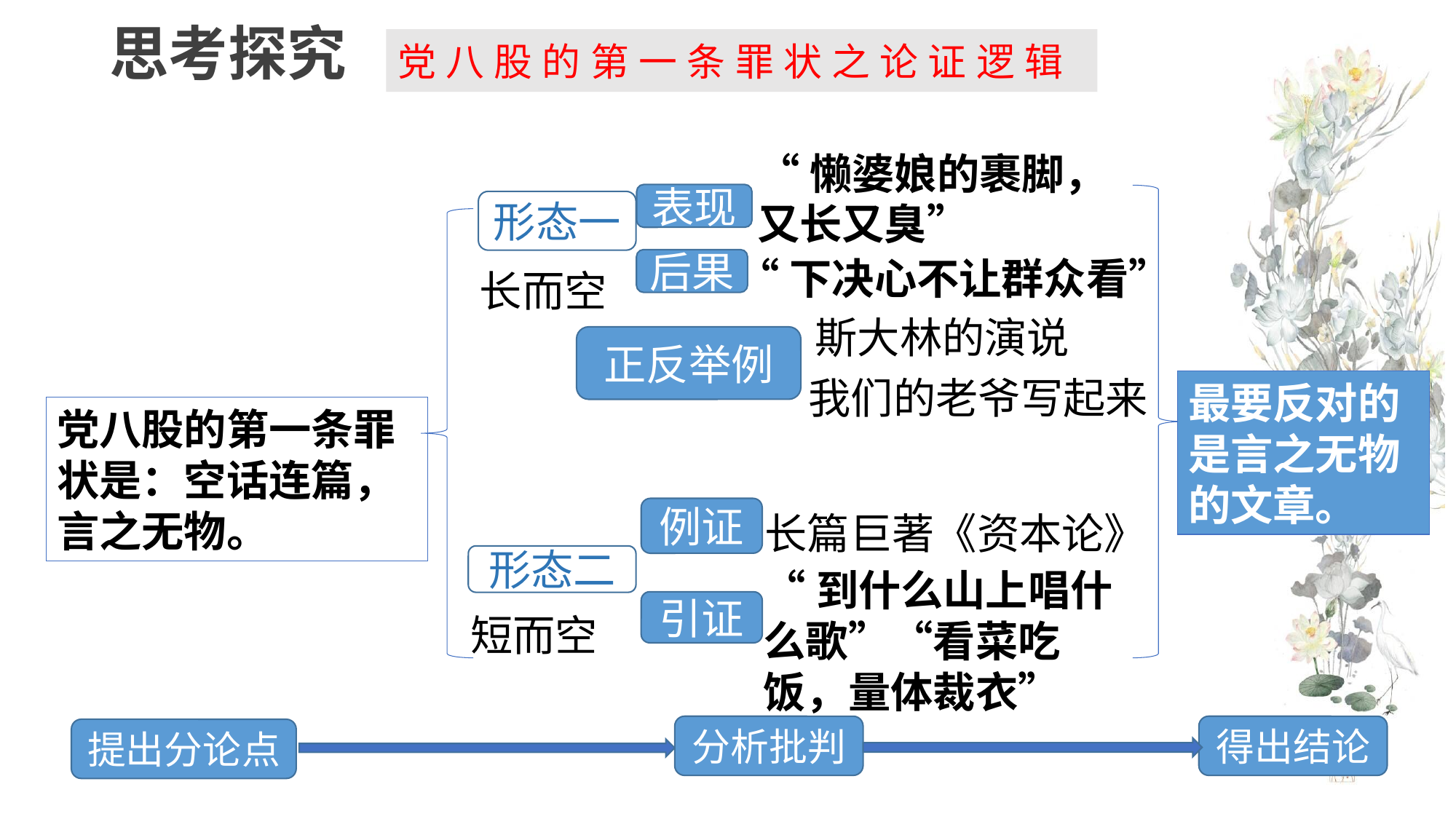

思考探究
# 党八股的第一条罪状之论证逻辑
“懒婆娘的裹脚，又长又臭”
表现

形态一

“下决心不让群众看”
后果
长而空
斯大林的演说
正反举例
我们的老爷写起来
最要反对的是言之无物的文章。
党八股的第一条罪状是：空话连篇，言之无物。
例证
长篇巨著《资本论》
形态二
“到什么山上唱什么歌”“看菜吃饭，量体裁衣”
引证
短而空
分析批判
得出结论
提出分论点